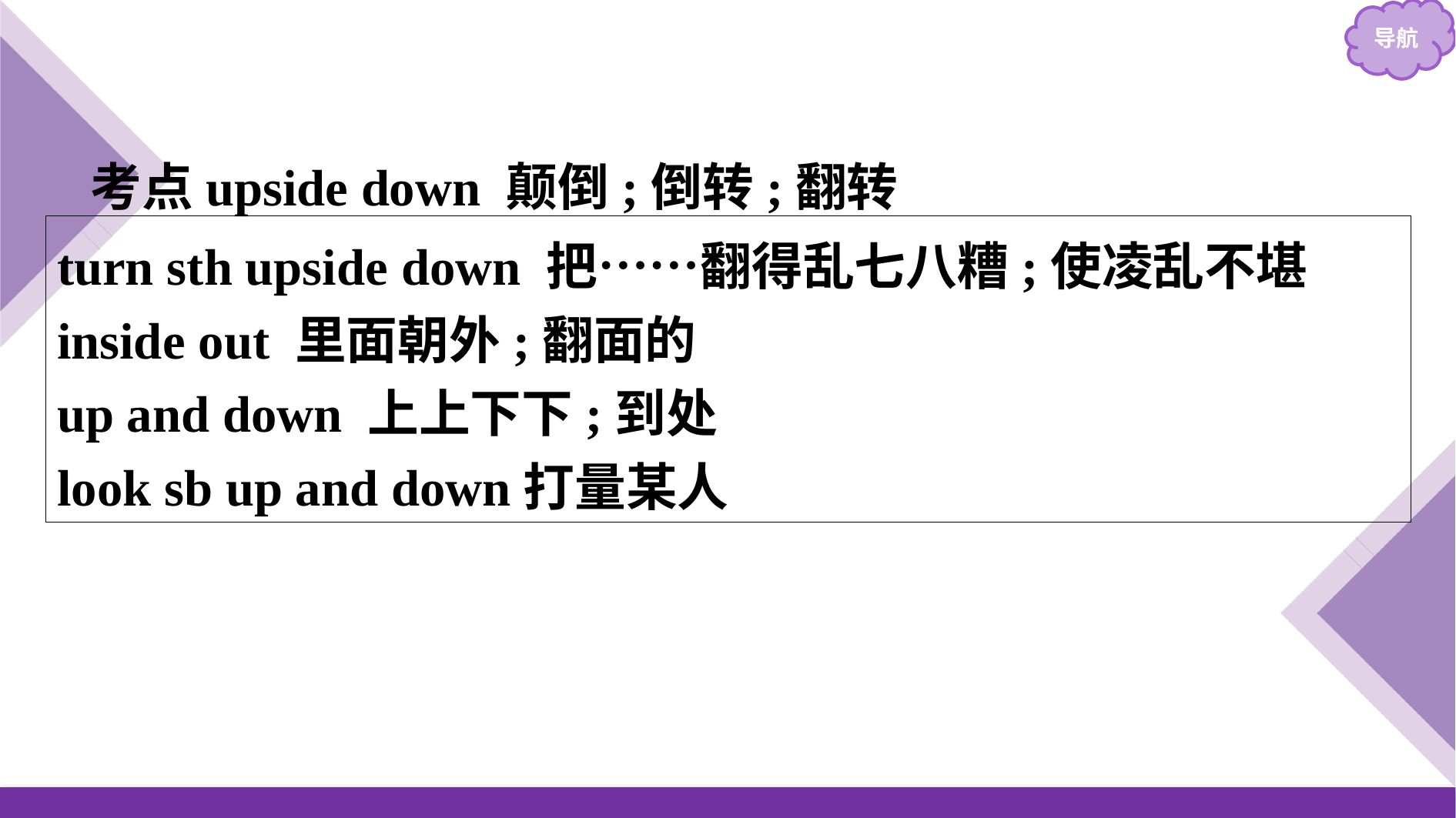

考点upside down 颠倒;倒转;翻转
turn sth upside down 把……翻得乱七八糟;使凌乱不堪
inside out 里面朝外;翻面的
up and down 上上下下;到处
look sb up and down打量某人